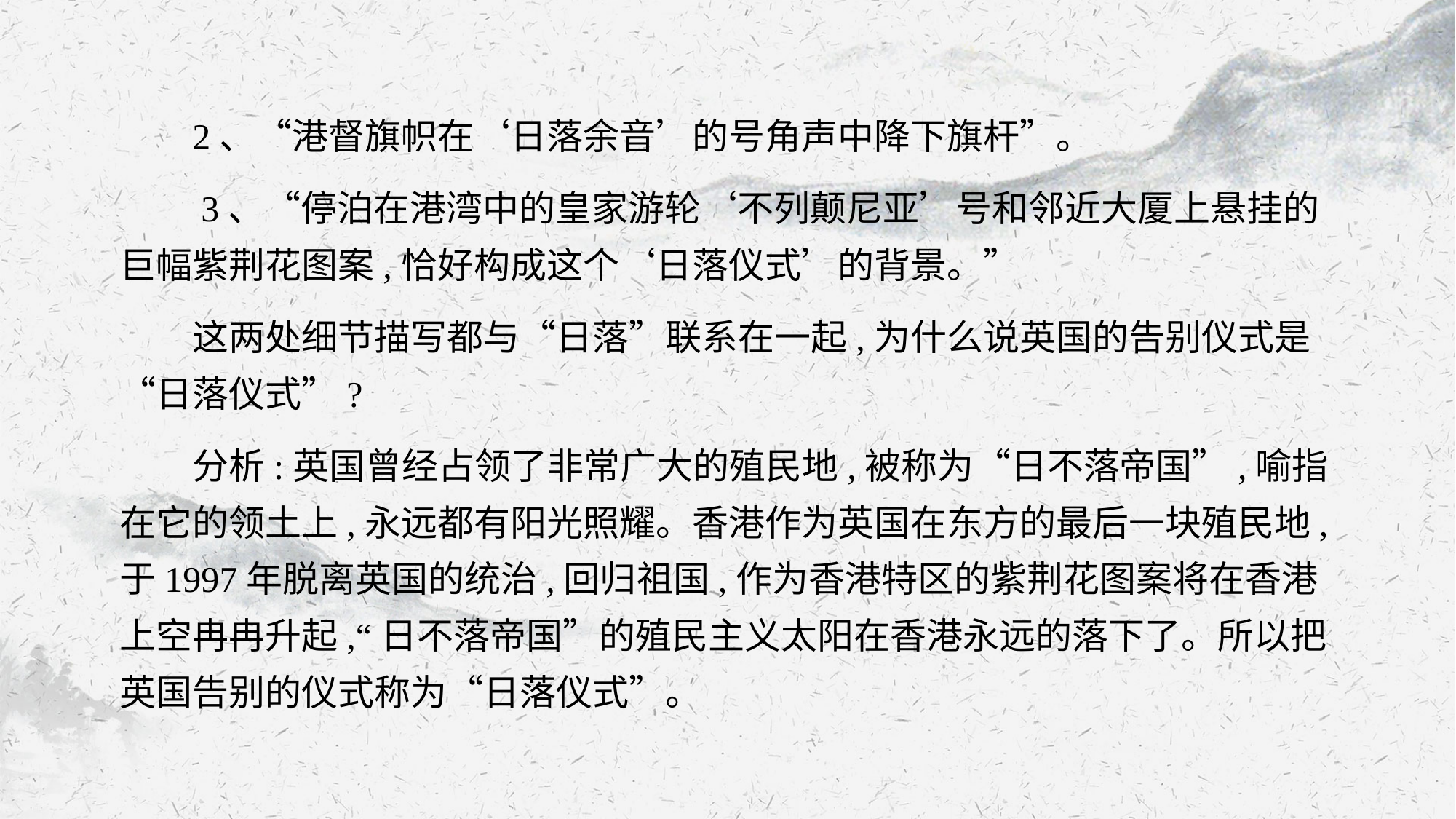

2、“港督旗帜在‘日落余音’的号角声中降下旗杆”。
　　3、“停泊在港湾中的皇家游轮‘不列颠尼亚’号和邻近大厦上悬挂的巨幅紫荆花图案,恰好构成这个‘日落仪式’的背景。”
　　这两处细节描写都与“日落”联系在一起,为什么说英国的告别仪式是“日落仪式”?
　　分析:英国曾经占领了非常广大的殖民地,被称为“日不落帝国”,喻指在它的领土上,永远都有阳光照耀。香港作为英国在东方的最后一块殖民地,于1997年脱离英国的统治,回归祖国,作为香港特区的紫荆花图案将在香港上空冉冉升起,“日不落帝国”的殖民主义太阳在香港永远的落下了。所以把英国告别的仪式称为“日落仪式”。